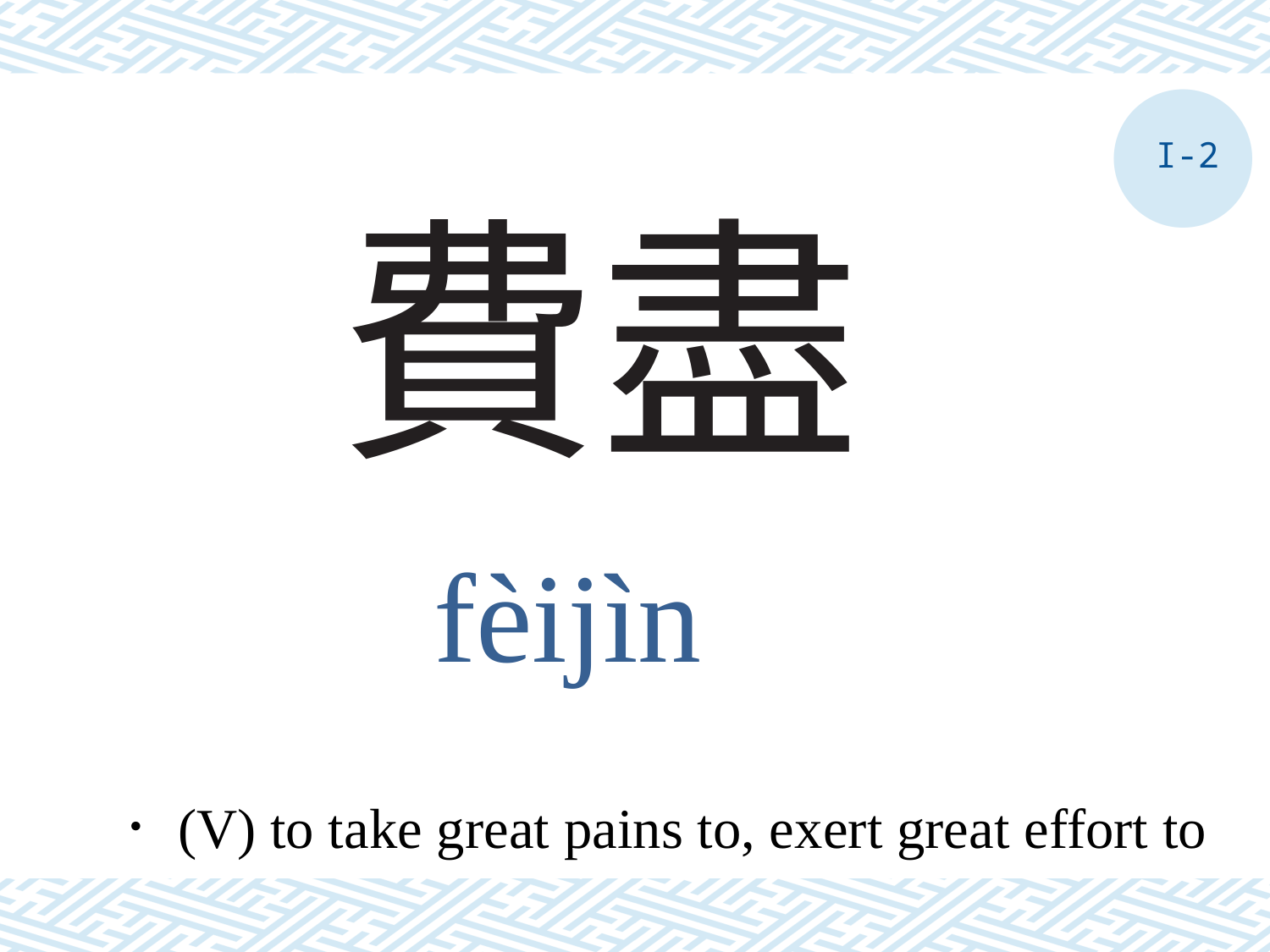

I-2

# 費盡
fèijìn
．(V) to take great pains to, exert great effort to